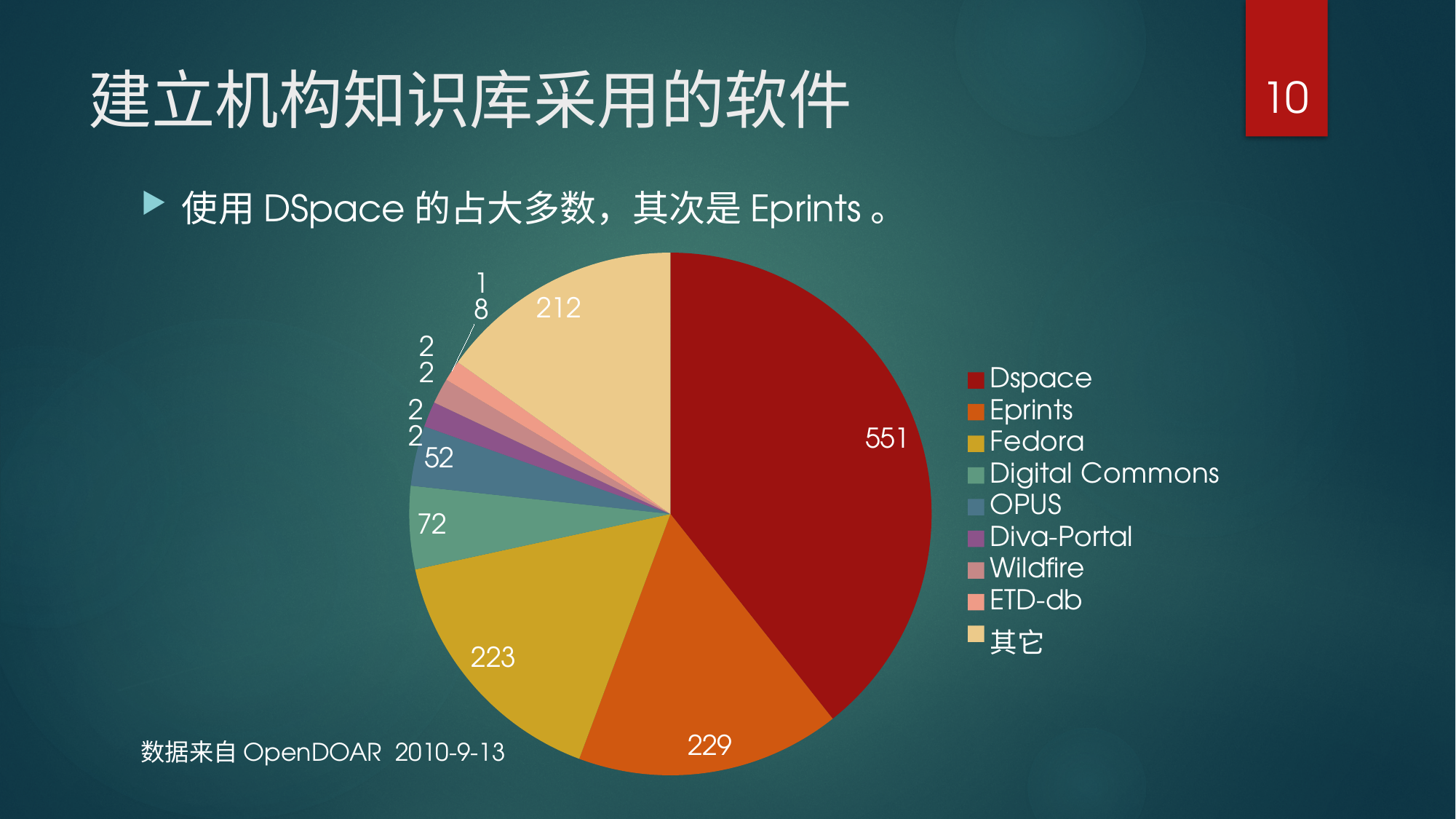

10
# 建立机构知识库采用的软件
使用DSpace的占大多数，其次是Eprints。

数据来自OpenDOAR  2010-9-13

### Chart

| Category | 列1 |
|---|---|
| Dspace | 551.0 |
| Eprints | 229.0 |
| Fedora | 223.0 |
| Digital Commons | 72.0 |
| OPUS | 52.0 |
| Diva-Portal | 22.0 |
| Wildfire | 22.0 |
| ETD-db | 18.0 |
| 其它 | 212.0 |